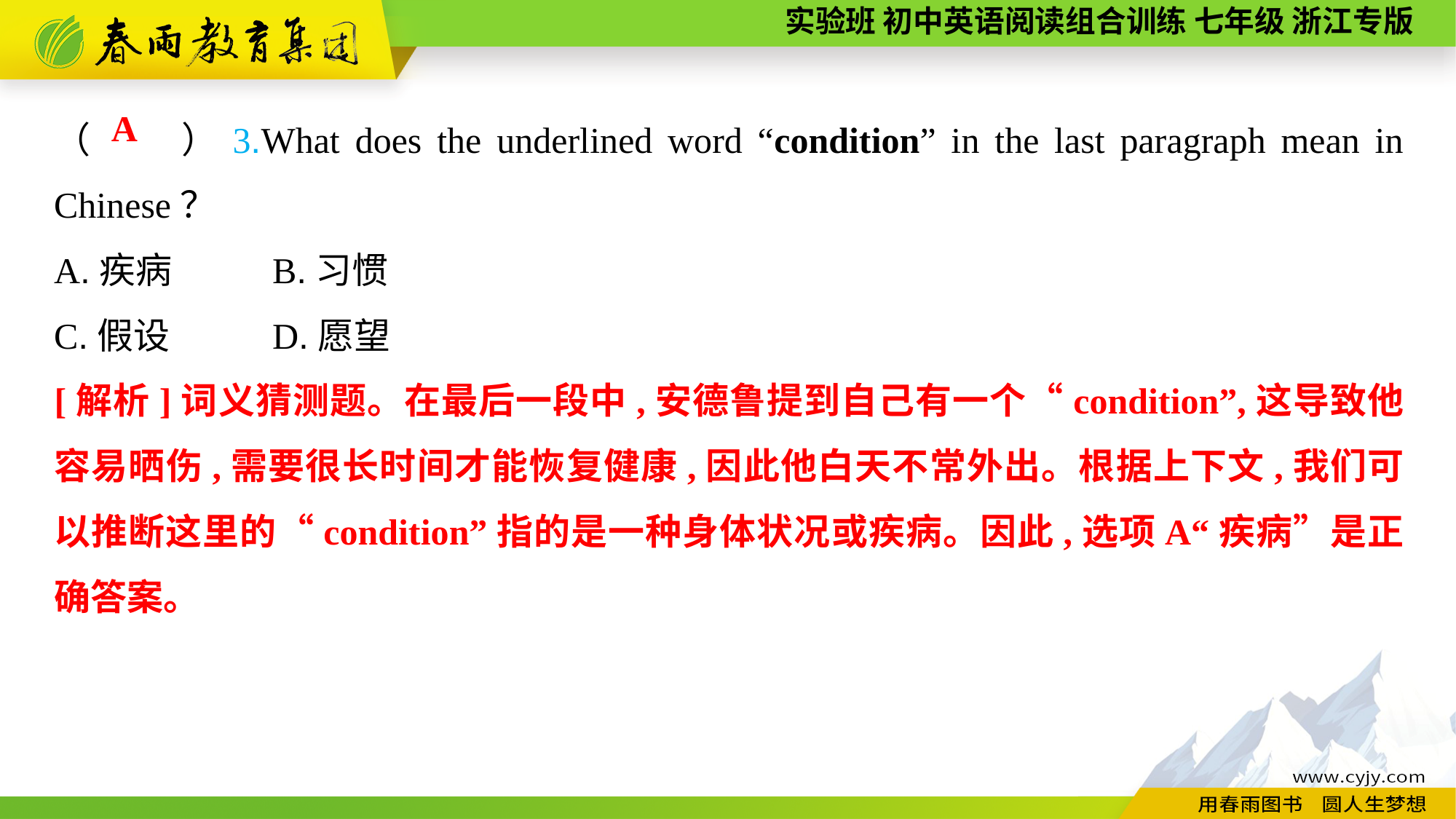

（　　）3.What does the underlined word “condition” in the last paragraph mean in Chinese？
A.疾病	B.习惯
C.假设	D.愿望
A
[解析]词义猜测题。在最后一段中,安德鲁提到自己有一个“condition”,这导致他容易晒伤,需要很长时间才能恢复健康,因此他白天不常外出。根据上下文,我们可以推断这里的“condition”指的是一种身体状况或疾病。因此,选项A“疾病”是正确答案。